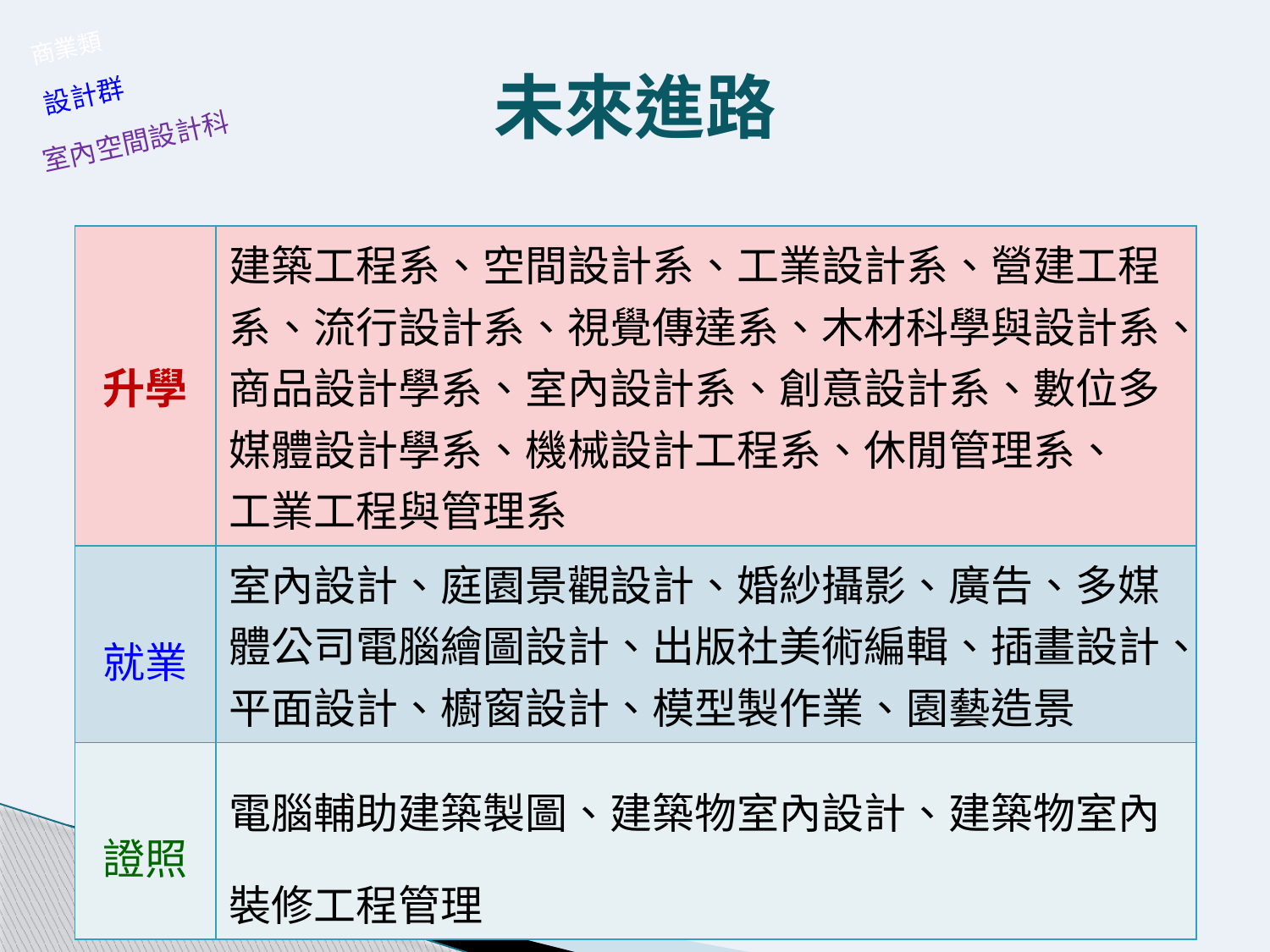

商業類
未來進路

設計群
室內空間設計科
| 升學 | 建築工程系、空間設計系、工業設計系、營建工程系、流行設計系、視覺傳達系、木材科學與設計系、商品設計學系、室內設計系、創意設計系、數位多媒體設計學系、機械設計工程系、休閒管理系、 工業工程與管理系 |
| --- | --- |
| 就業 | 室內設計、庭園景觀設計、婚紗攝影、廣告、多媒體公司電腦繪圖設計、出版社美術編輯、插畫設計、平面設計、櫥窗設計、模型製作業、園藝造景 |
| 證照 | 電腦輔助建築製圖、建築物室內設計、建築物室內裝修工程管理 |